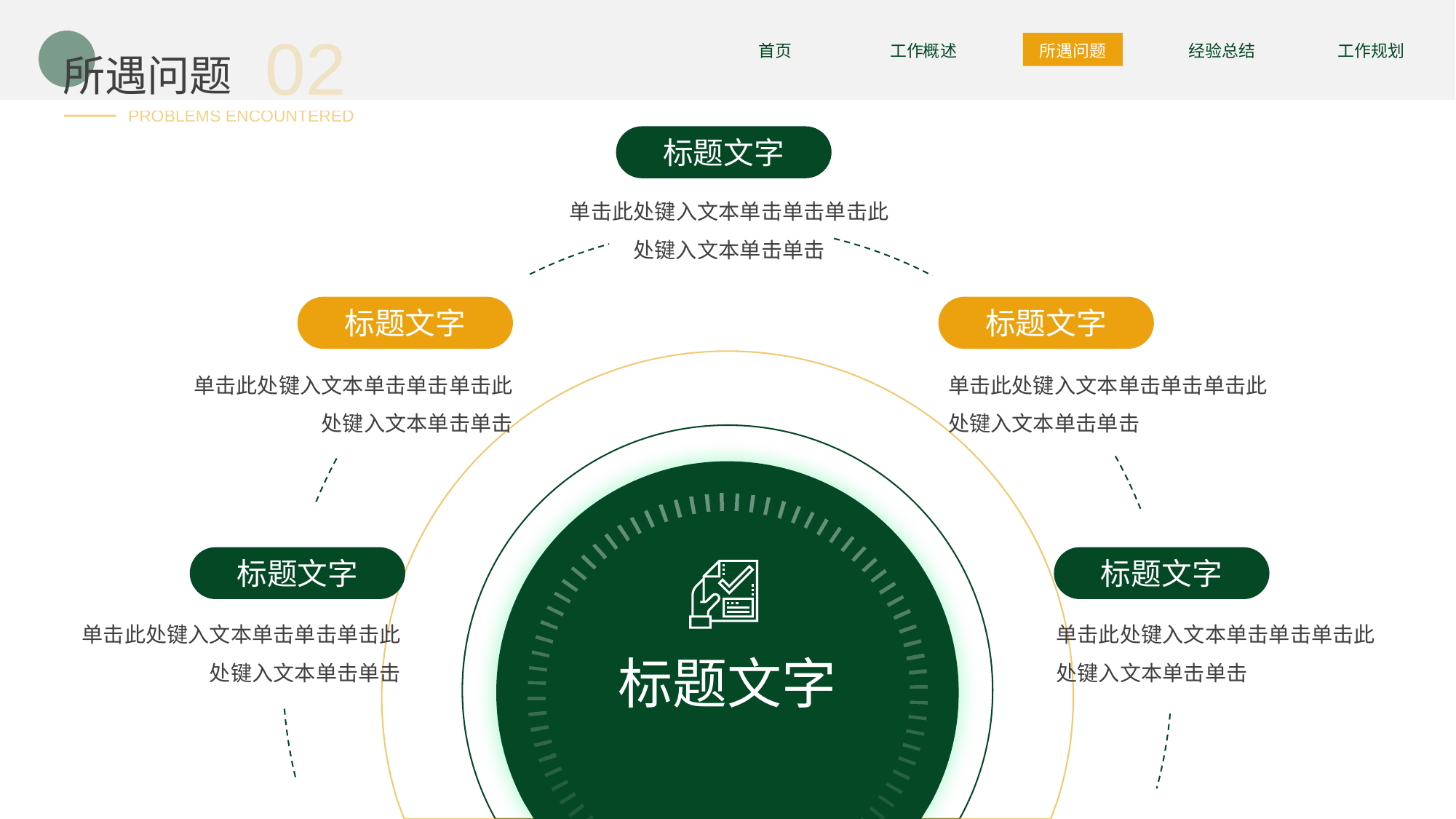

BY YUSHEN

02

所遇问题
PROBLEMS ENCOUNTERED

首页
工作概述
所遇问题
经验总结
工作规划
标题文字
单击此处键入文本单击单击单击此处键入文本单击单击

标题文字
单击此处键入文本单击单击单击此处键入文本单击单击
标题文字
单击此处键入文本单击单击单击此处键入文本单击单击

标题文字
标题文字
单击此处键入文本单击单击单击此处键入文本单击单击
标题文字
单击此处键入文本单击单击单击此处键入文本单击单击